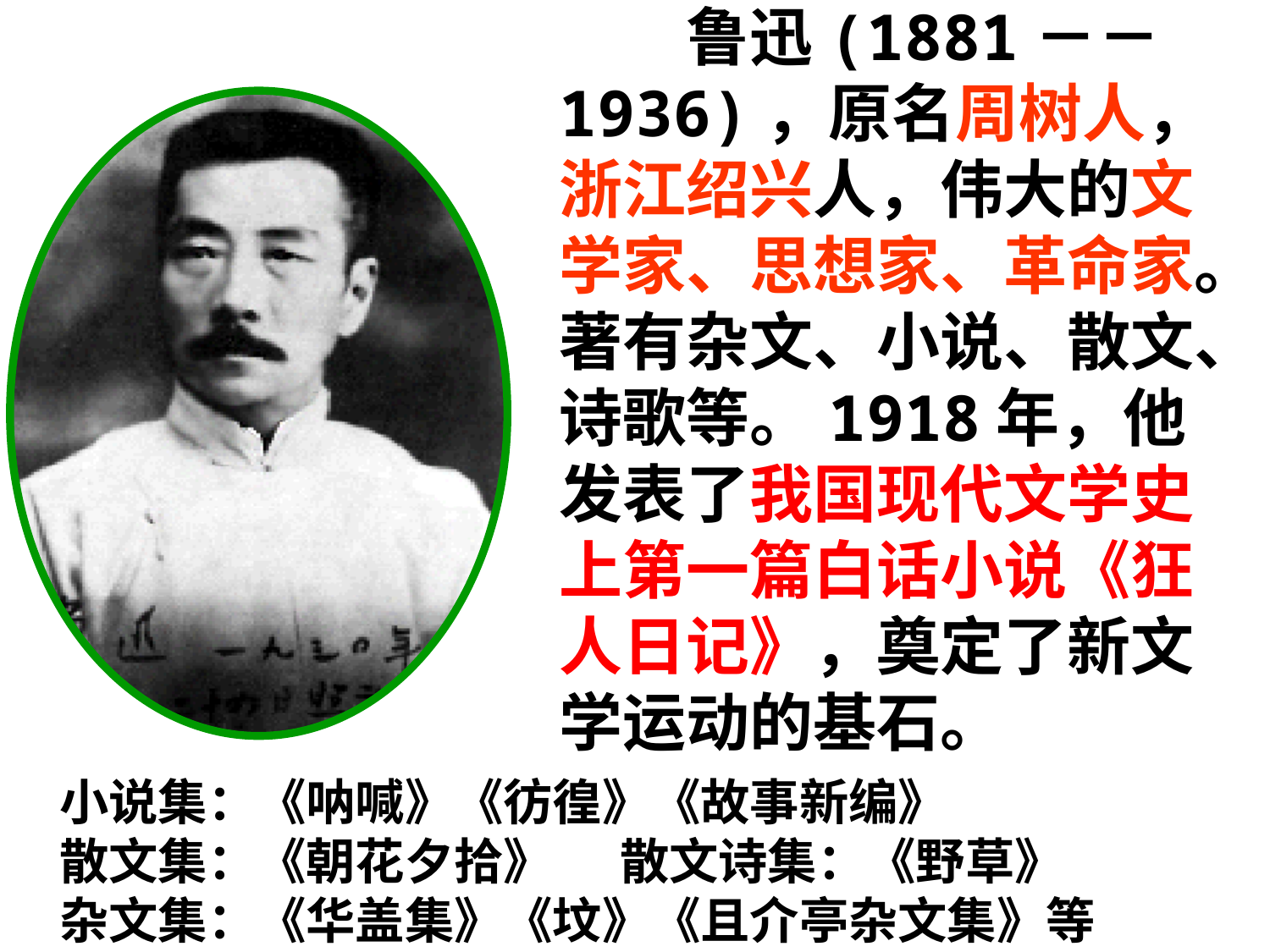

鲁迅(1881－－1936)，原名周树人，浙江绍兴人，伟大的文学家、思想家、革命家。著有杂文、小说、散文、诗歌等。1918年，他发表了我国现代文学史上第一篇白话小说《狂人日记》，奠定了新文学运动的基石。

小说集：《呐喊》《彷徨》《故事新编》
散文集：《朝花夕拾》      散文诗集：《野草》
杂文集：《华盖集》《坟》《且介亭杂文集》等